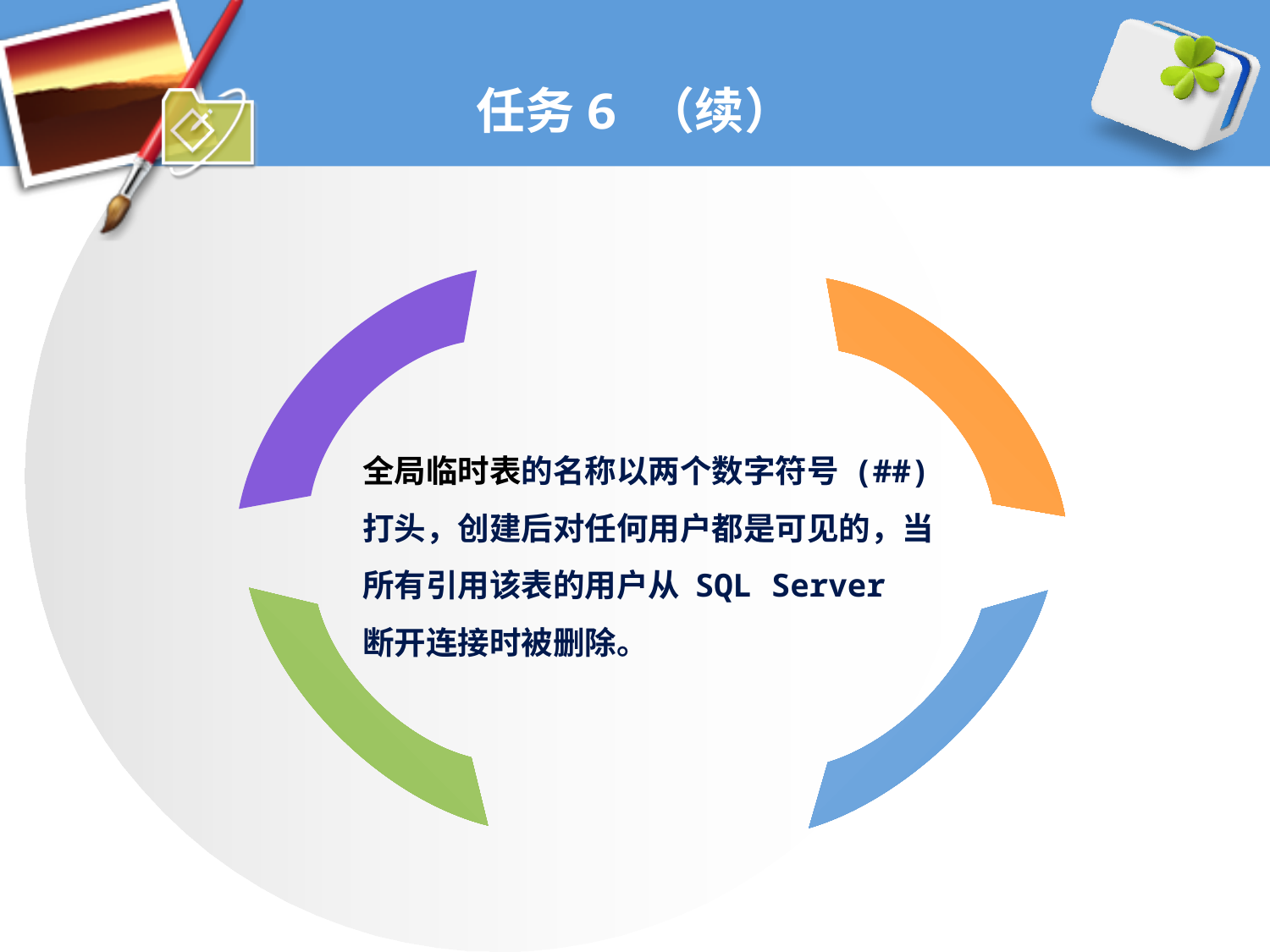

# 任务6  （续）

全局临时表的名称以两个数字符号 (##) 打头，创建后对任何用户都是可见的，当所有引用该表的用户从 SQL Server 断开连接时被删除。